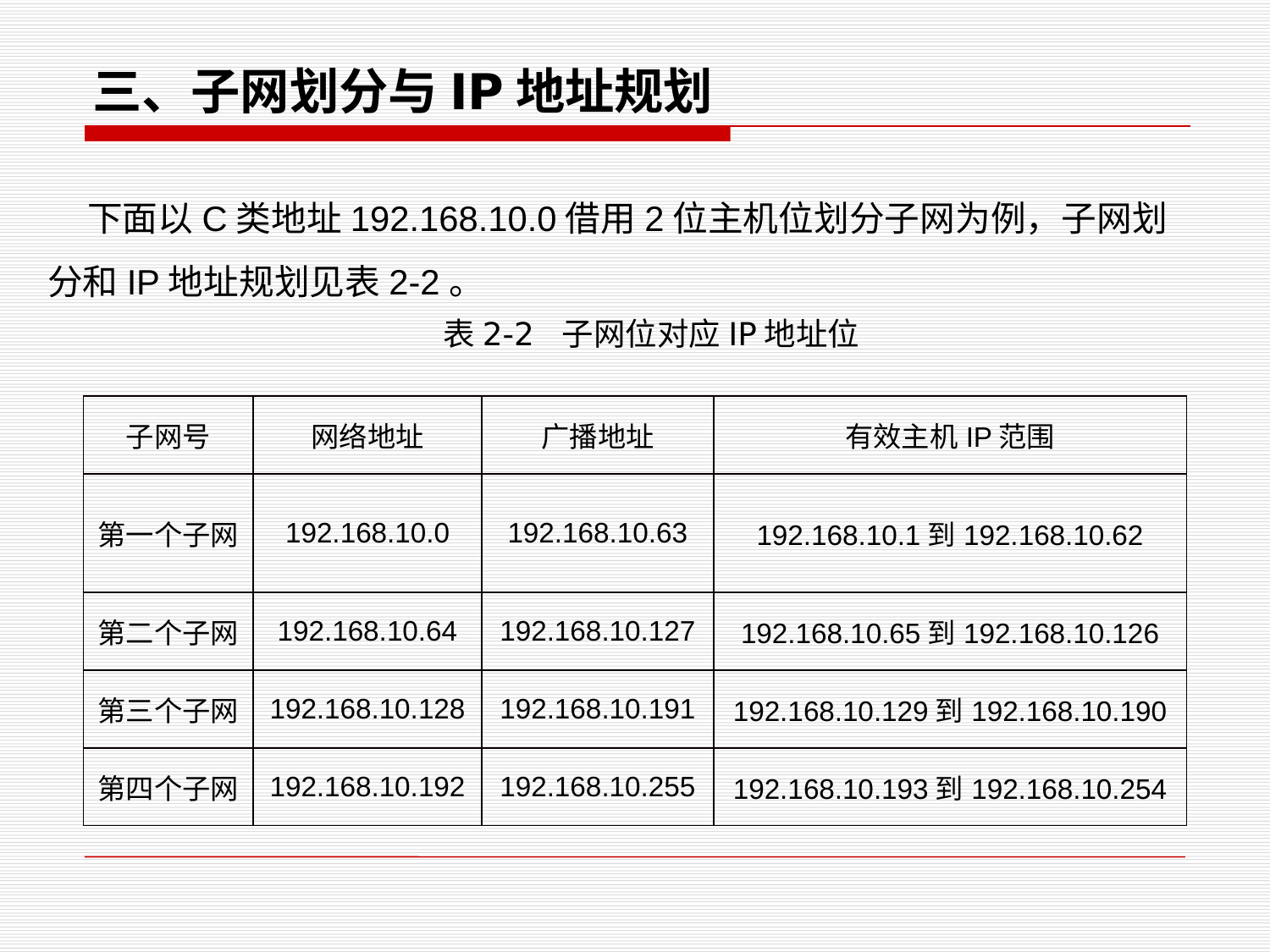

三、子网划分与IP地址规划
表2-2  子网位对应IP地址位
    下面以C类地址192.168.10.0借用2位主机位划分子网为例，子网划分和IP地址规划见表2-2。

| 子网号 | 网络地址 | 广播地址 | 有效主机IP范围 |
| --- | --- | --- | --- |
| 第一个子网 | 192.168.10.0 | 192.168.10.63 | 192.168.10.1到192.168.10.62 |
| 第二个子网 | 192.168.10.64 | 192.168.10.127 | 192.168.10.65到192.168.10.126 |
| 第三个子网 | 192.168.10.128 | 192.168.10.191 | 192.168.10.129到192.168.10.190 |
| 第四个子网 | 192.168.10.192 | 192.168.10.255 | 192.168.10.193到192.168.10.254 |
41